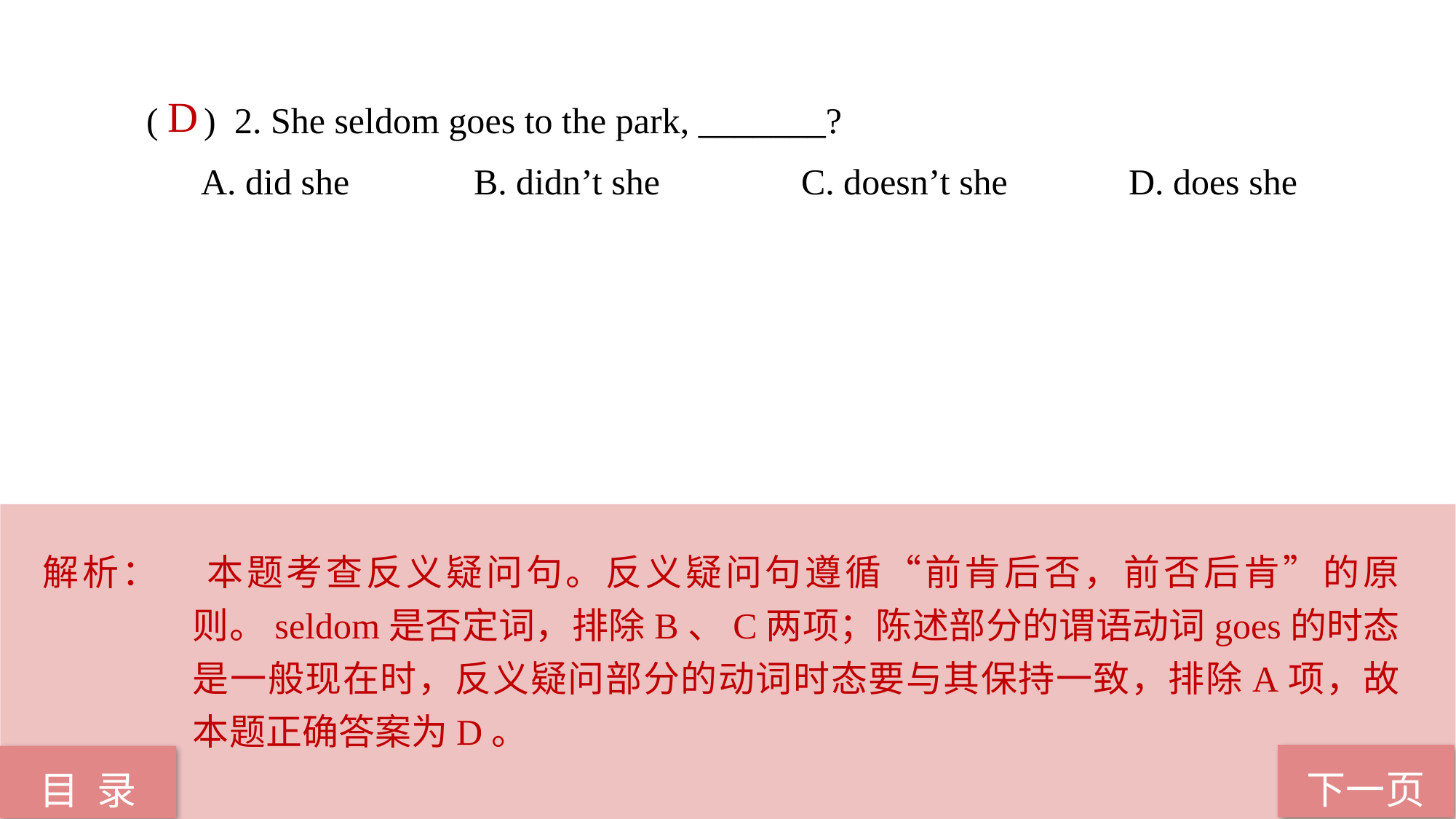

(     )  2. She seldom goes to the park, _______?
A. did she 		B. didn’t she 		C. doesn’t she 		D. does she
  D
解析：	本题考查反义疑问句。反义疑问句遵循“前肯后否，前否后肯”的原则。seldom是否定词，排除B、C两项；陈述部分的谓语动词goes的时态是一般现在时，反义疑问部分的动词时态要与其保持一致，排除A项，故本题正确答案为D。